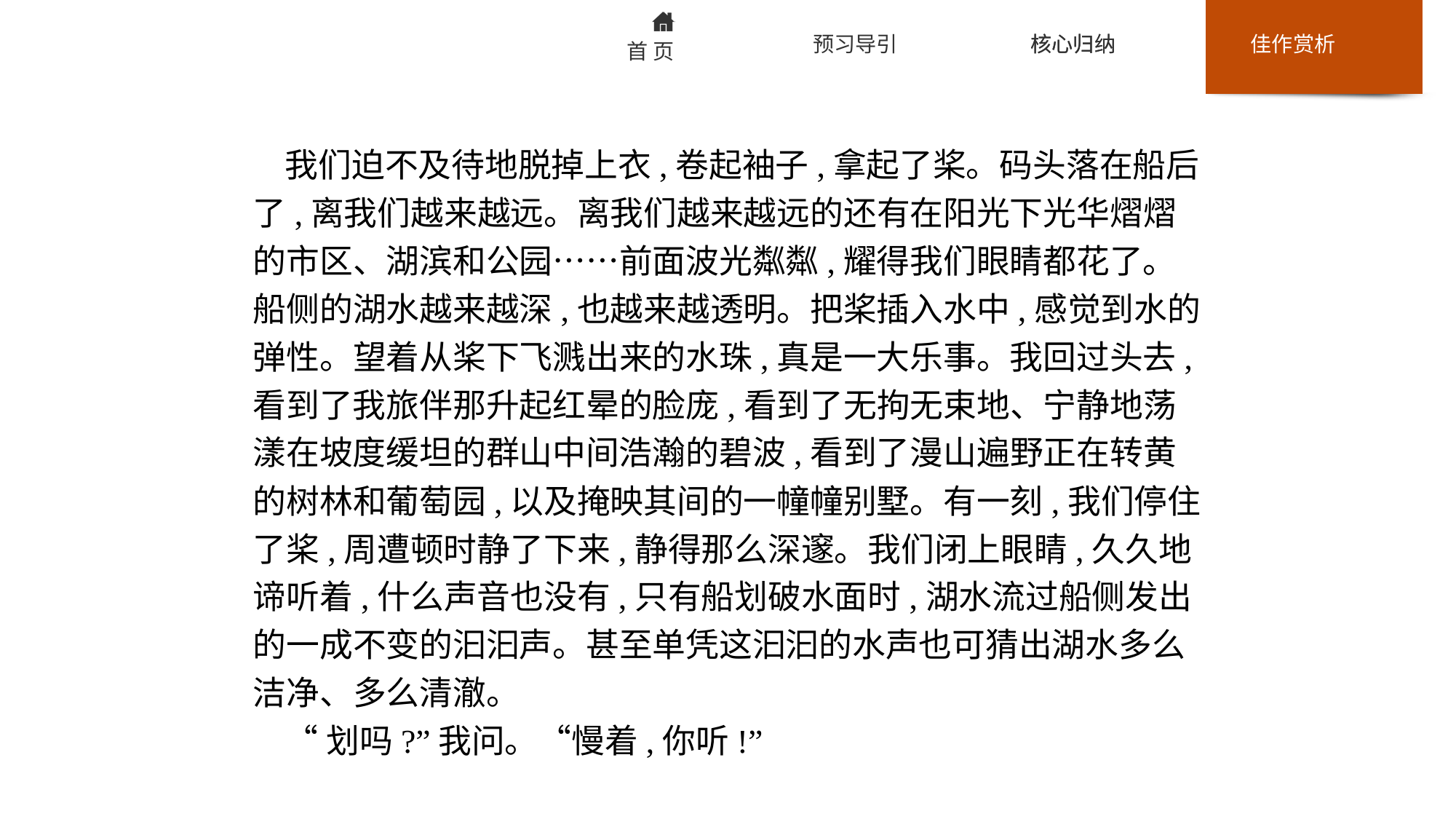

我们迫不及待地脱掉上衣,卷起袖子,拿起了桨。码头落在船后了,离我们越来越远。离我们越来越远的还有在阳光下光华熠熠的市区、湖滨和公园……前面波光粼粼,耀得我们眼睛都花了。船侧的湖水越来越深,也越来越透明。把桨插入水中,感觉到水的弹性。望着从桨下飞溅出来的水珠,真是一大乐事。我回过头去,看到了我旅伴那升起红晕的脸庞,看到了无拘无束地、宁静地荡漾在坡度缓坦的群山中间浩瀚的碧波,看到了漫山遍野正在转黄的树林和葡萄园,以及掩映其间的一幢幢别墅。有一刻,我们停住了桨,周遭顿时静了下来,静得那么深邃。我们闭上眼睛,久久地谛听着,什么声音也没有,只有船划破水面时,湖水流过船侧发出的一成不变的汩汩声。甚至单凭这汩汩的水声也可猜出湖水多么洁净、多么清澈。
“划吗?”我问。“慢着,你听!”